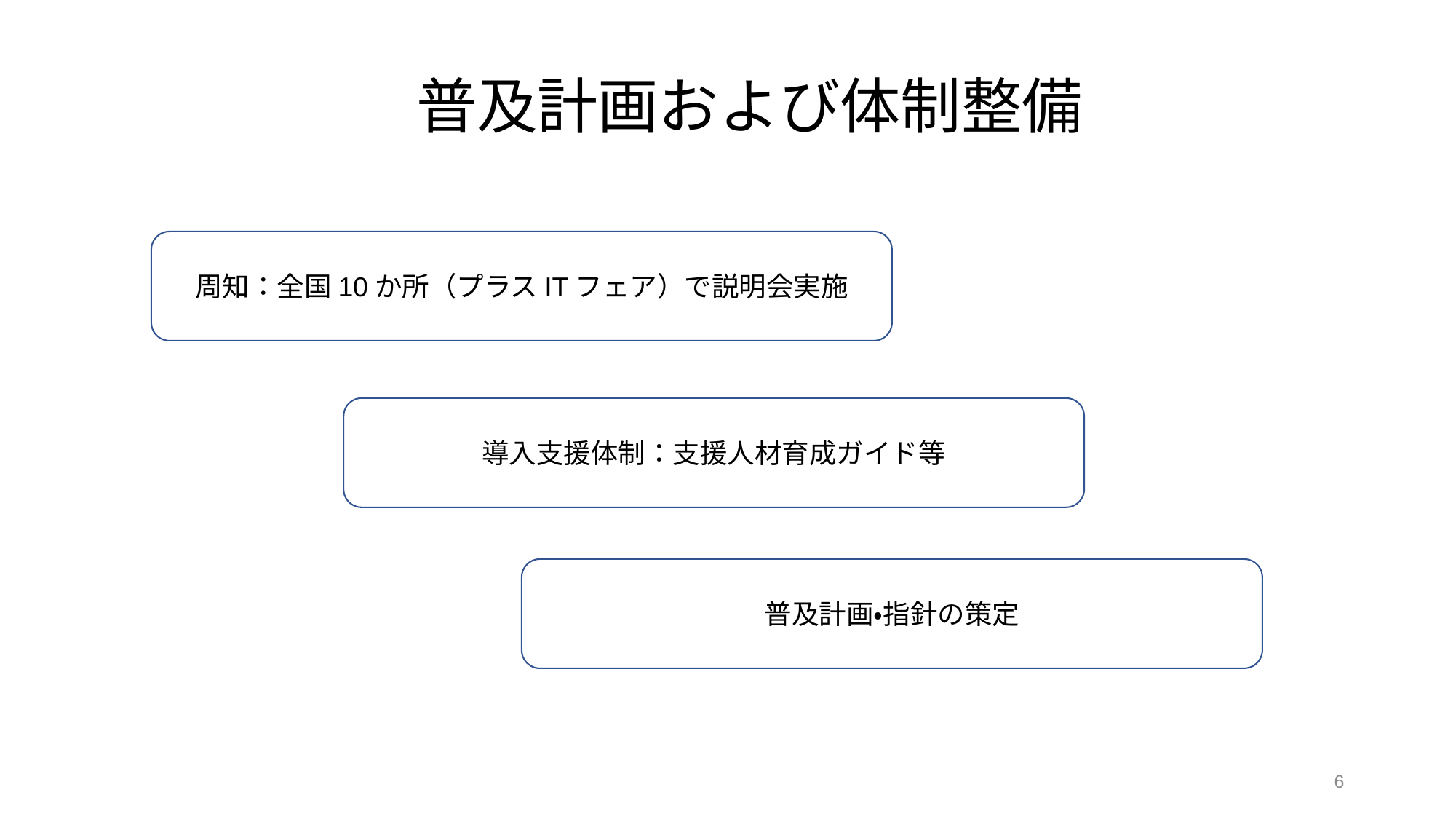

普及計画および体制整備
周知：全国10か所（プラスITフェア）で説明会実施
導入支援体制：支援人材育成ガイド等
普及計画・指針の策定
6